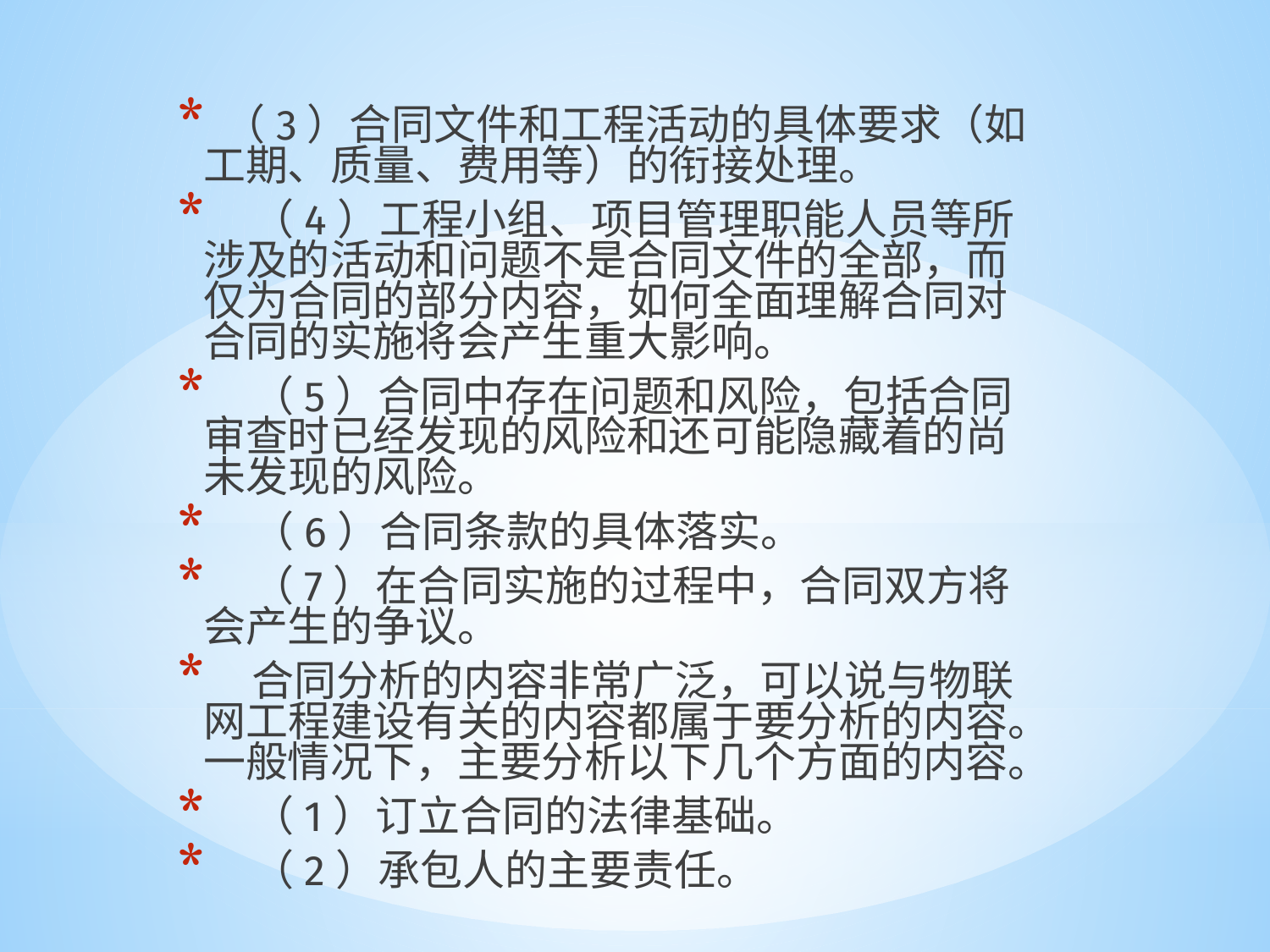

（3）合同文件和工程活动的具体要求（如工期、质量、费用等）的衔接处理。
    （4）工程小组、项目管理职能人员等所涉及的活动和问题不是合同文件的全部，而仅为合同的部分内容，如何全面理解合同对合同的实施将会产生重大影响。
    （5）合同中存在问题和风险，包括合同审查时已经发现的风险和还可能隐藏着的尚未发现的风险。
    （6）合同条款的具体落实。
    （7）在合同实施的过程中，合同双方将会产生的争议。
    合同分析的内容非常广泛，可以说与物联网工程建设有关的内容都属于要分析的内容。一般情况下，主要分析以下几个方面的内容。
    （1）订立合同的法律基础。
    （2）承包人的主要责任。
#